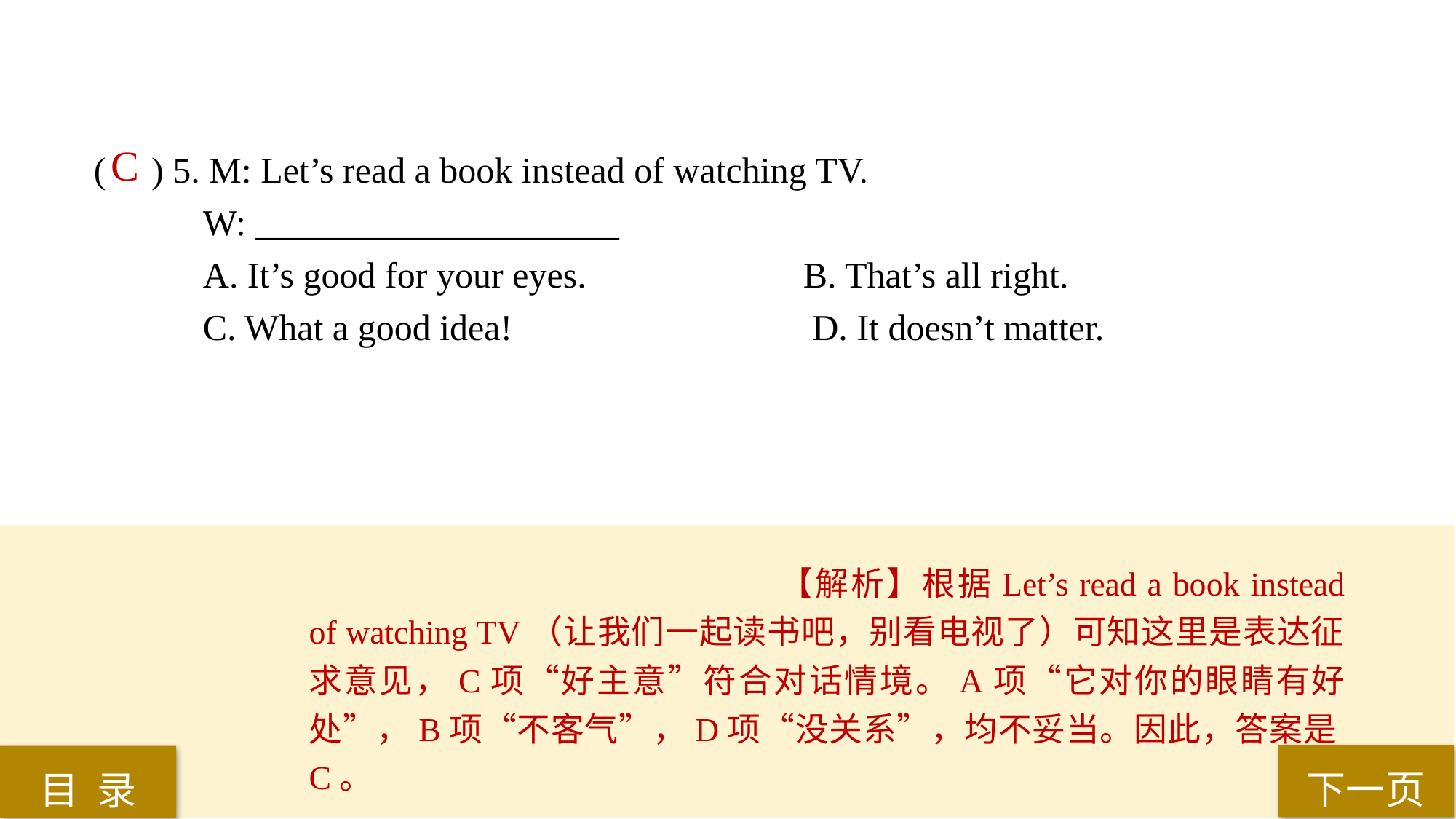

C
(     ) 5. M: Let’s read a book instead of watching TV.
W: ____________________
A. It’s good for your eyes. 		B. That’s all right.
C. What a good idea!			 D. It doesn’t matter.
【解析】根据Let’s read a book instead of watching TV（让我们一起读书吧，别看电视了）可知这里是表达征求意见，C项“好主意”符合对话情境。A项“它对你的眼睛有好处”，B项“不客气”，D项“没关系”，均不妥当。因此，答案是C。